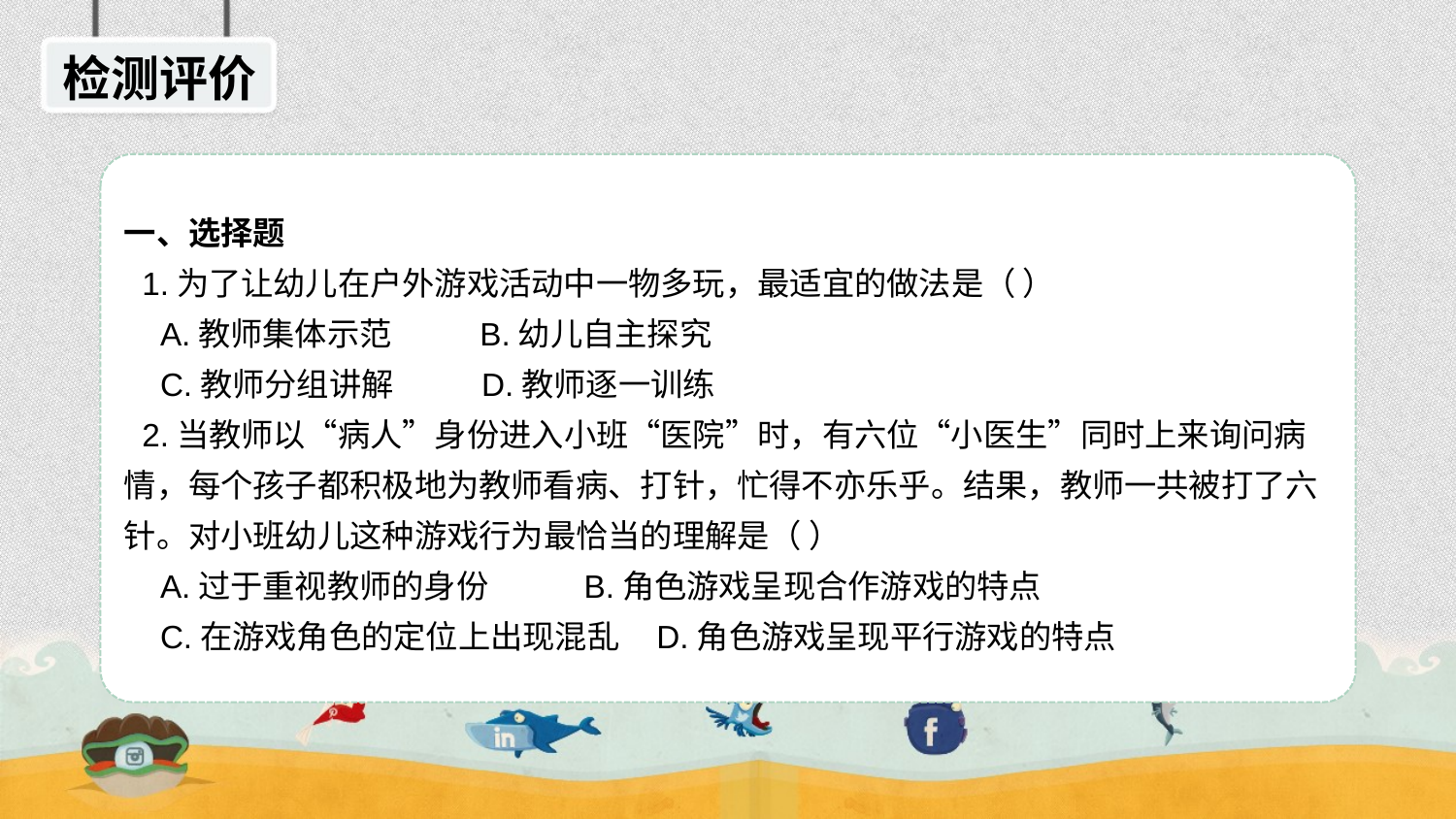

检测评价

一、选择题
  1.为了让幼儿在户外游戏活动中一物多玩，最适宜的做法是（ ）
    A.教师集体示范           B.幼儿自主探究
    C.教师分组讲解           D.教师逐一训练
  2.当教师以“病人”身份进入小班“医院”时，有六位“小医生”同时上来询问病情，每个孩子都积极地为教师看病、打针，忙得不亦乐乎。结果，教师一共被打了六针。对小班幼儿这种游戏行为最恰当的理解是（ ）
    A.过于重视教师的身份            B.角色游戏呈现合作游戏的特点
    C.在游戏角色的定位上出现混乱    D.角色游戏呈现平行游戏的特点